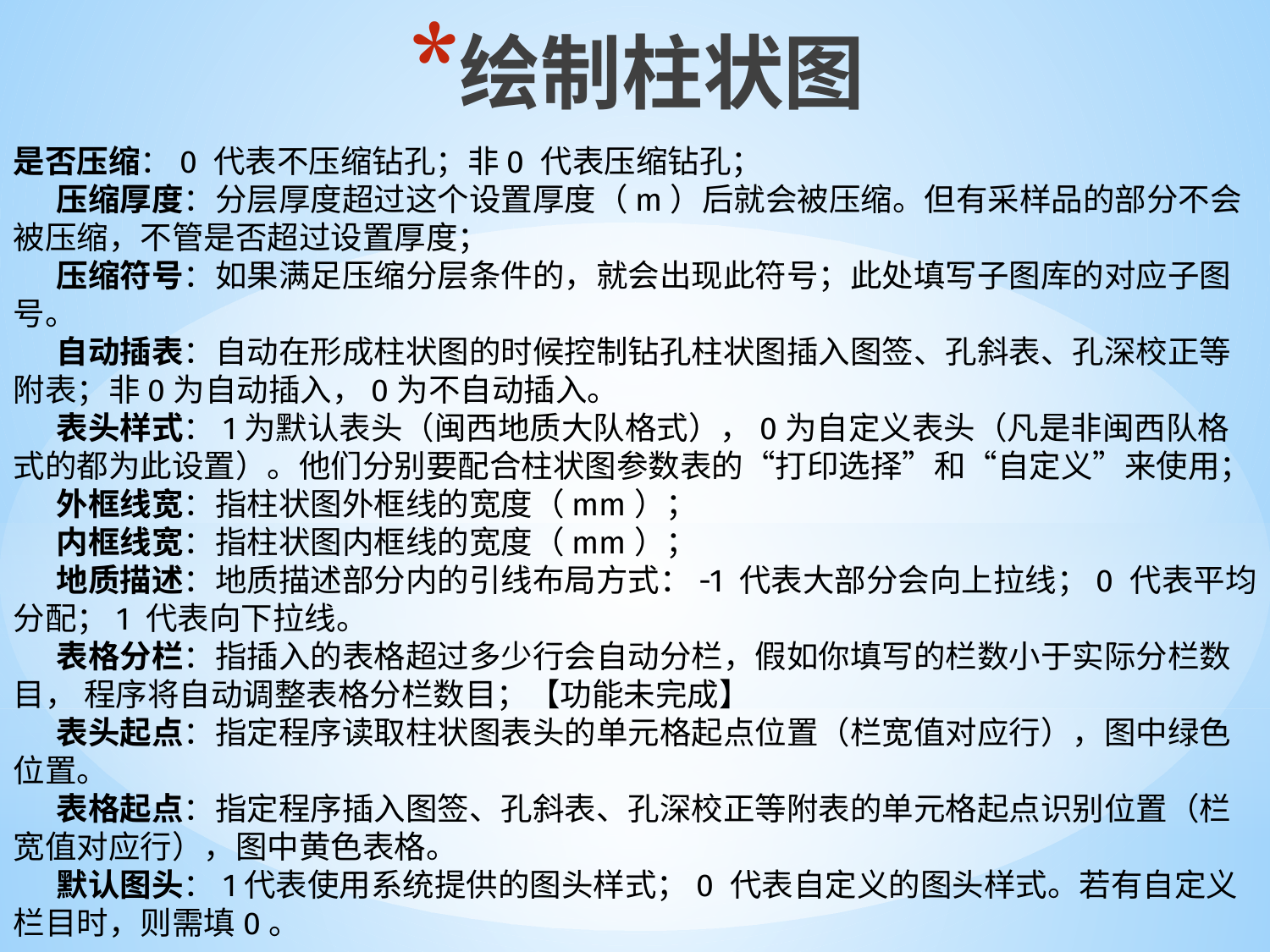

绘制柱状图
是否压缩：0 代表不压缩钻孔；非0 代表压缩钻孔；
      压缩厚度：分层厚度超过这个设置厚度（m）后就会被压缩。但有采样品的部分不会被压缩，不管是否超过设置厚度；
      压缩符号：如果满足压缩分层条件的，就会出现此符号；此处填写子图库的对应子图号。
      自动插表：自动在形成柱状图的时候控制钻孔柱状图插入图签、孔斜表、孔深校正等附表；非0为自动插入，0为不自动插入。
      表头样式：1为默认表头（闽西地质大队格式），0为自定义表头（凡是非闽西队格式的都为此设置）。他们分别要配合柱状图参数表的“打印选择”和“自定义”来使用；
      外框线宽：指柱状图外框线的宽度（mm）；
      内框线宽：指柱状图内框线的宽度（mm）；
      地质描述：地质描述部分内的引线布局方式：-1 代表大部分会向上拉线；0 代表平均分配；1 代表向下拉线。
      表格分栏：指插入的表格超过多少行会自动分栏，假如你填写的栏数小于实际分栏数目， 程序将自动调整表格分栏数目；【功能未完成】
      表头起点：指定程序读取柱状图表头的单元格起点位置（栏宽值对应行），图中绿色位置。
      表格起点：指定程序插入图签、孔斜表、孔深校正等附表的单元格起点识别位置（栏宽值对应行），图中黄色表格。
      默认图头：1代表使用系统提供的图头样式；0 代表自定义的图头样式。若有自定义栏目时，则需填0。